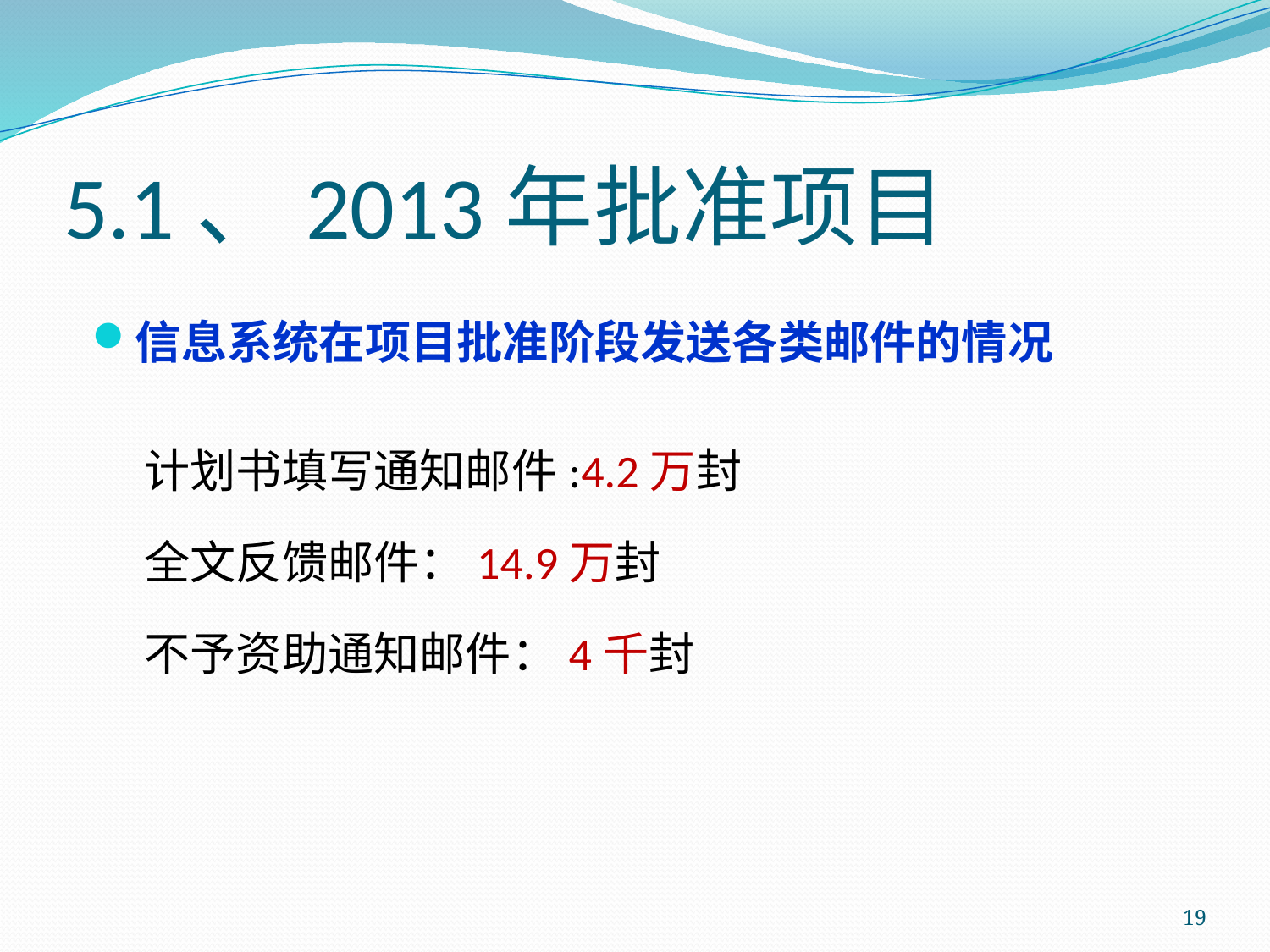

# 5.1、2013年批准项目
信息系统在项目批准阶段发送各类邮件的情况

    计划书填写通知邮件:4.2万封
    全文反馈邮件：14.9万封
    不予资助通知邮件：4千封

19